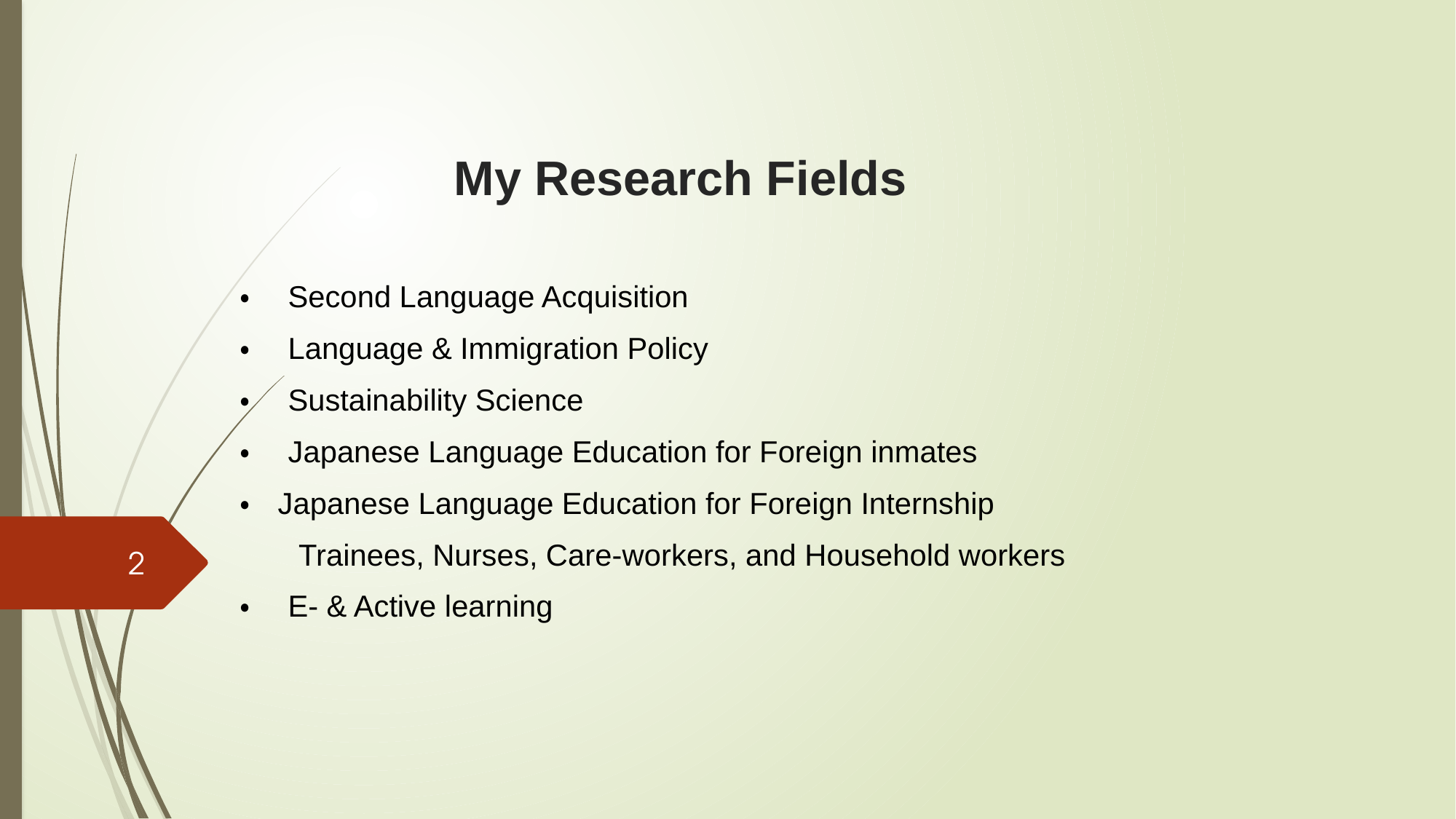

# My Research Fields
・　Second Language Acquisition
・　Language & Immigration Policy
・　Sustainability Science
・　Japanese Language Education for Foreign inmates
・   Japanese Language Education for Foreign Internship
       Trainees, Nurses, Care-workers, and Household workers
・　E- & Active learning

2